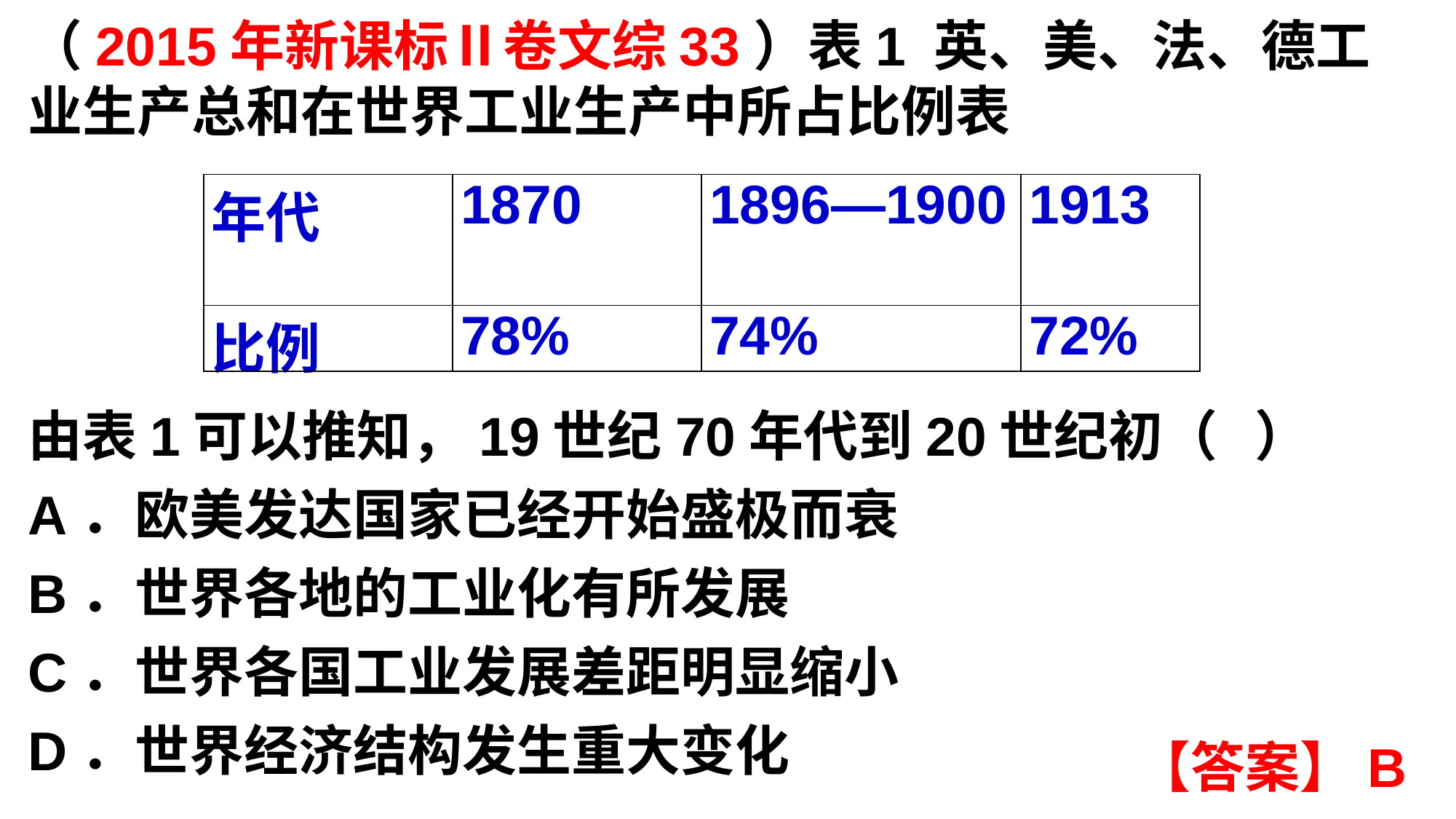

（2015年新课标Ⅱ卷文综33）表1 英、美、法、德工业生产总和在世界工业生产中所占比例表
| 年代 | 1870 | 1896—1900 | 1913 |
| --- | --- | --- | --- |
| 比例 | 78% | 74% | 72% |
由表1可以推知，19世纪70年代到20世纪初（   ）A．欧美发达国家已经开始盛极而衰
B．世界各地的工业化有所发展C．世界各国工业发展差距明显缩小
D．世界经济结构发生重大变化

【答案】B